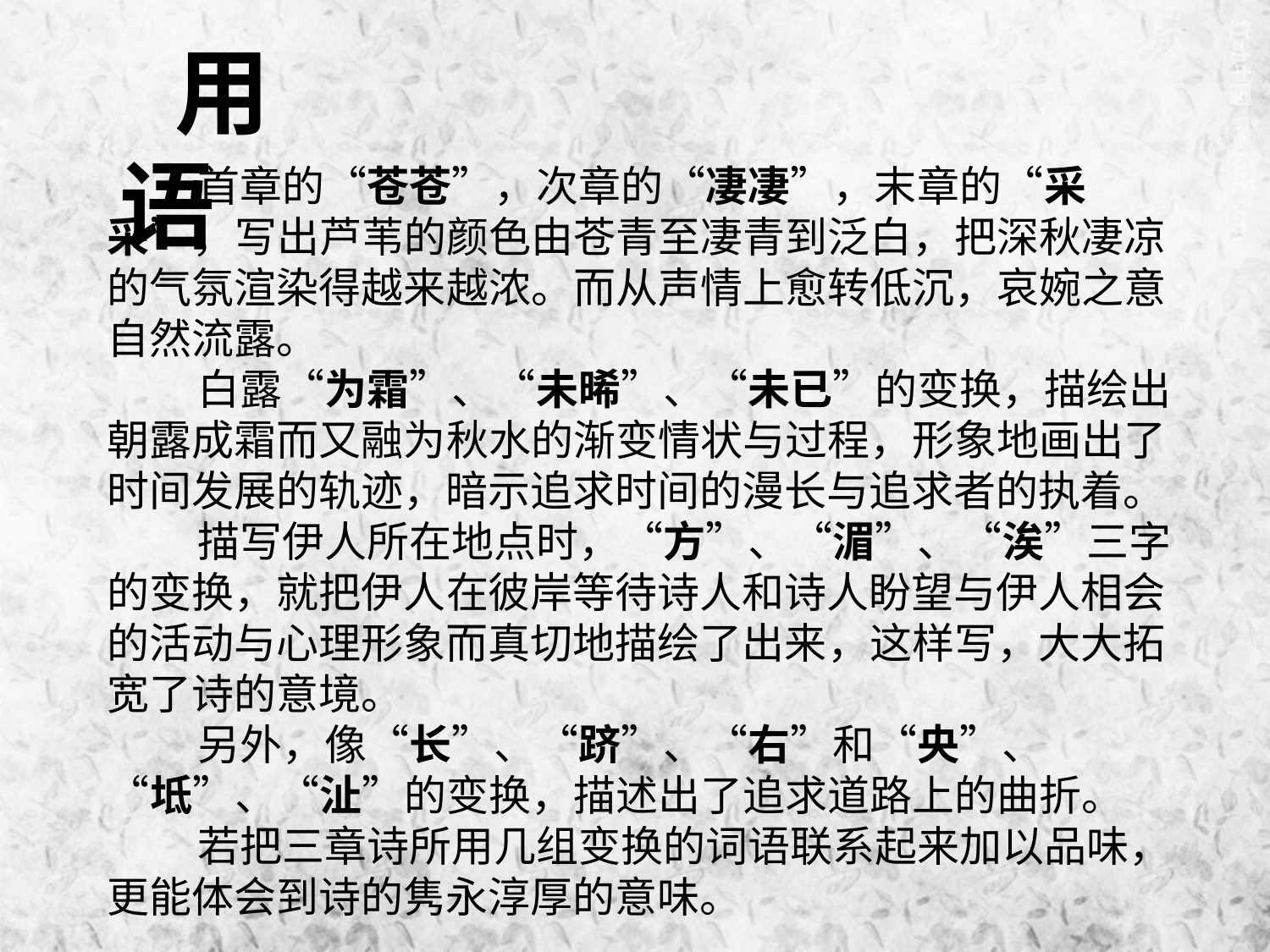

用 语
首章的“苍苍”，次章的“凄凄”，末章的“采采”，写出芦苇的颜色由苍青至凄青到泛白，把深秋凄凉的气氛渲染得越来越浓。而从声情上愈转低沉，哀婉之意自然流露。
白露“为霜”、“未晞”、“未已”的变换，描绘出朝露成霜而又融为秋水的渐变情状与过程，形象地画出了时间发展的轨迹，暗示追求时间的漫长与追求者的执着。
描写伊人所在地点时，“方”、“湄”、“涘”三字的变换，就把伊人在彼岸等待诗人和诗人盼望与伊人相会的活动与心理形象而真切地描绘了出来，这样写，大大拓宽了诗的意境。
另外，像“长”、“跻”、“右”和“央”、“坻”、“沚”的变换，描述出了追求道路上的曲折。
若把三章诗所用几组变换的词语联系起来加以品味，更能体会到诗的隽永淳厚的意味。